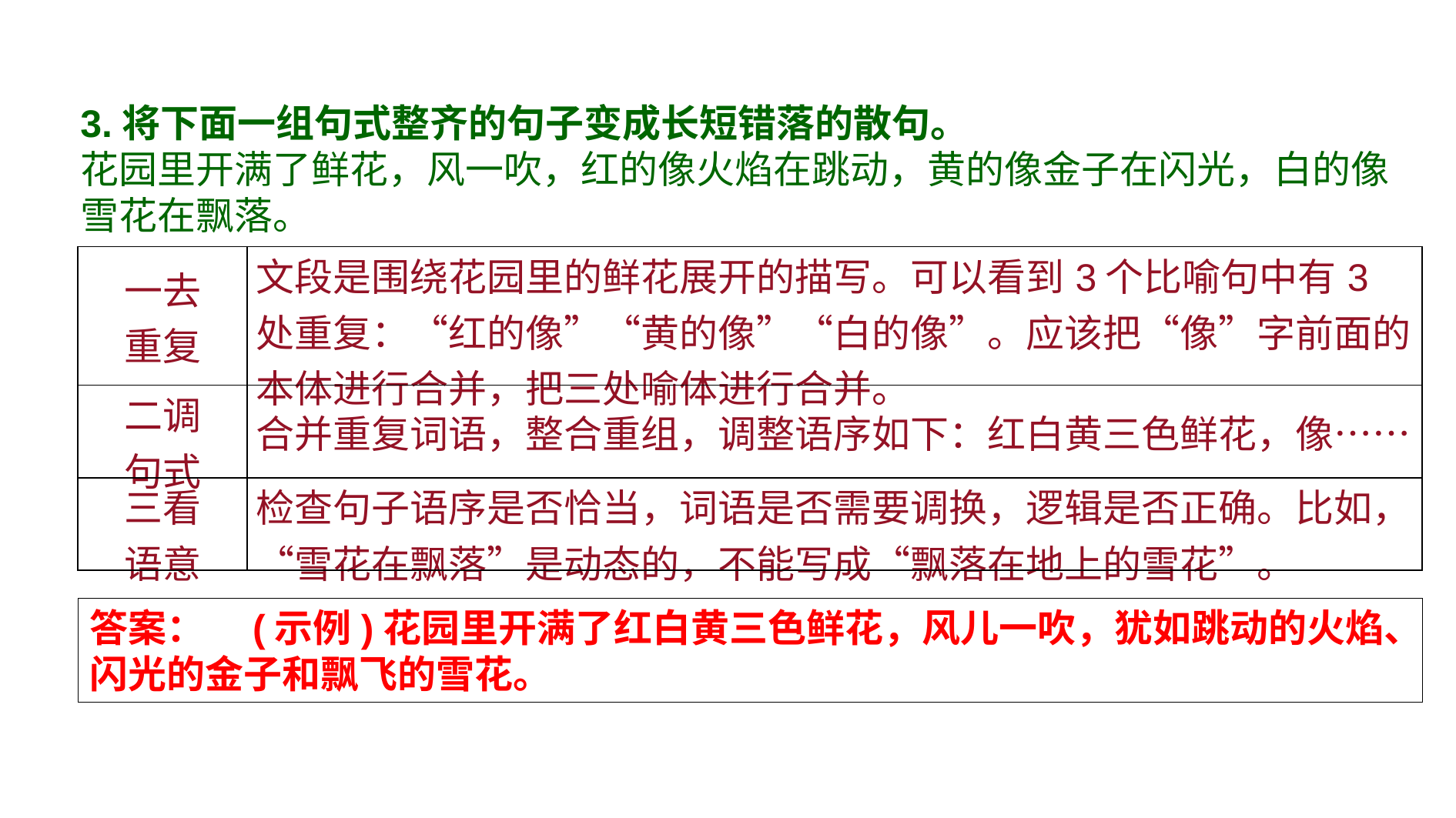

3.将下面一组句式整齐的句子变成长短错落的散句。
花园里开满了鲜花，风一吹，红的像火焰在跳动，黄的像金子在闪光，白的像雪花在飘落。

| 一去 重复 | 文段是围绕花园里的鲜花展开的描写。可以看到3个比喻句中有3处重复：“红的像”“黄的像”“白的像”。应该把“像”字前面的本体进行合并，把三处喻体进行合并。 |
| --- | --- |
| 二调 句式 | 合并重复词语，整合重组，调整语序如下：红白黄三色鲜花，像…… |
| 三看 语意 | 检查句子语序是否恰当，词语是否需要调换，逻辑是否正确。比如，“雪花在飘落”是动态的，不能写成“飘落在地上的雪花”。 |

答案：　(示例)花园里开满了红白黄三色鲜花，风儿一吹，犹如跳动的火焰、闪光的金子和飘飞的雪花。